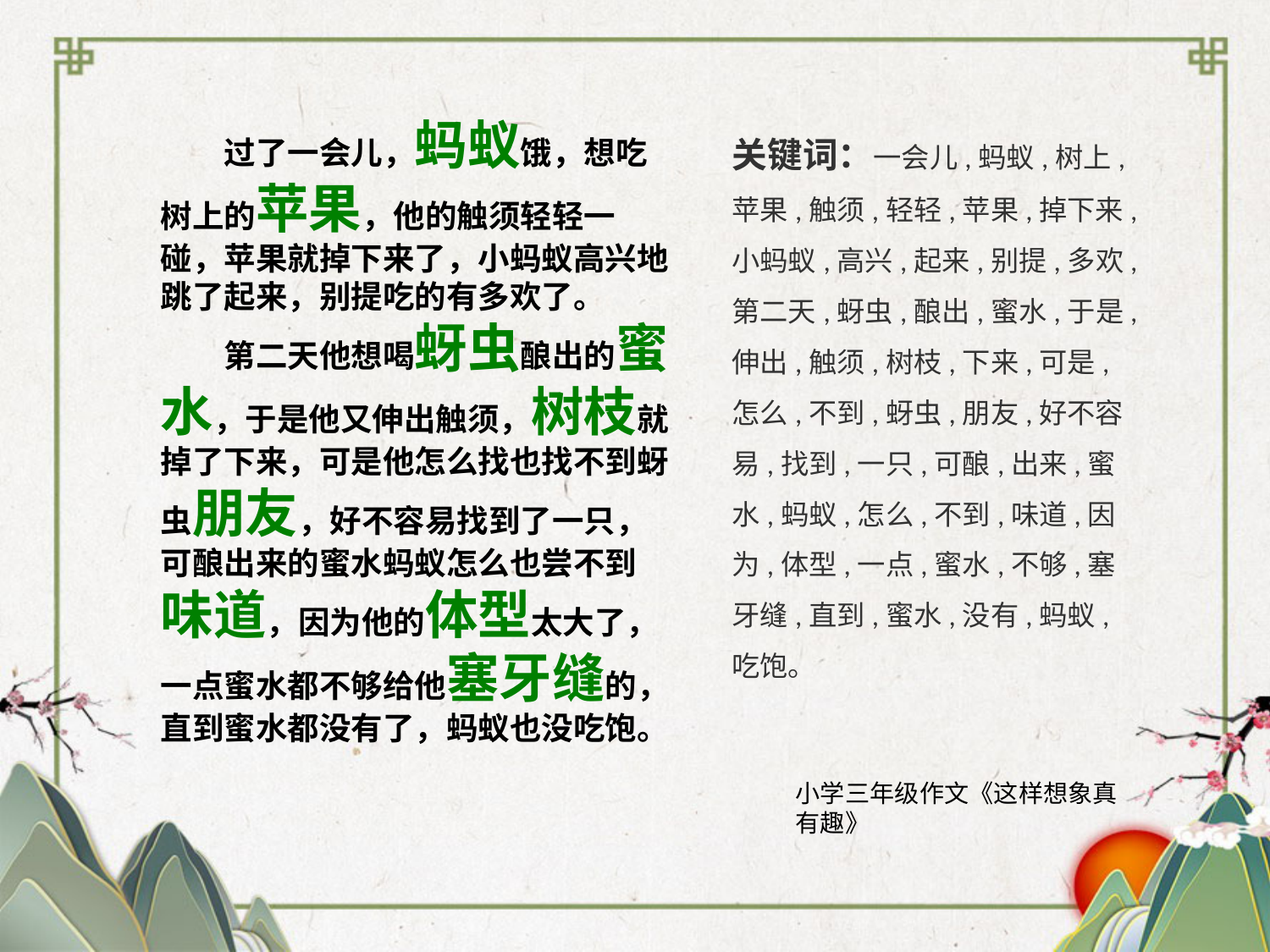

过了一会儿，蚂蚁饿，想吃树上的苹果，他的触须轻轻一碰，苹果就掉下来了，小蚂蚁高兴地跳了起来，别提吃的有多欢了。
　　第二天他想喝蚜虫酿出的蜜水，于是他又伸出触须，树枝就掉了下来，可是他怎么找也找不到蚜虫朋友，好不容易找到了一只，可酿出来的蜜水蚂蚁怎么也尝不到味道，因为他的体型太大了，一点蜜水都不够给他塞牙缝的，直到蜜水都没有了，蚂蚁也没吃饱。
关键词：一会儿,蚂蚁,树上,苹果,触须,轻轻,苹果,掉下来,小蚂蚁,高兴,起来,别提,多欢,第二天,蚜虫,酿出,蜜水,于是,伸出,触须,树枝,下来,可是,怎么,不到,蚜虫,朋友,好不容易,找到,一只,可酿,出来,蜜水,蚂蚁,怎么,不到,味道,因为,体型,一点,蜜水,不够,塞牙缝,直到,蜜水,没有,蚂蚁,吃饱。
小学三年级作文《这样想象真有趣》